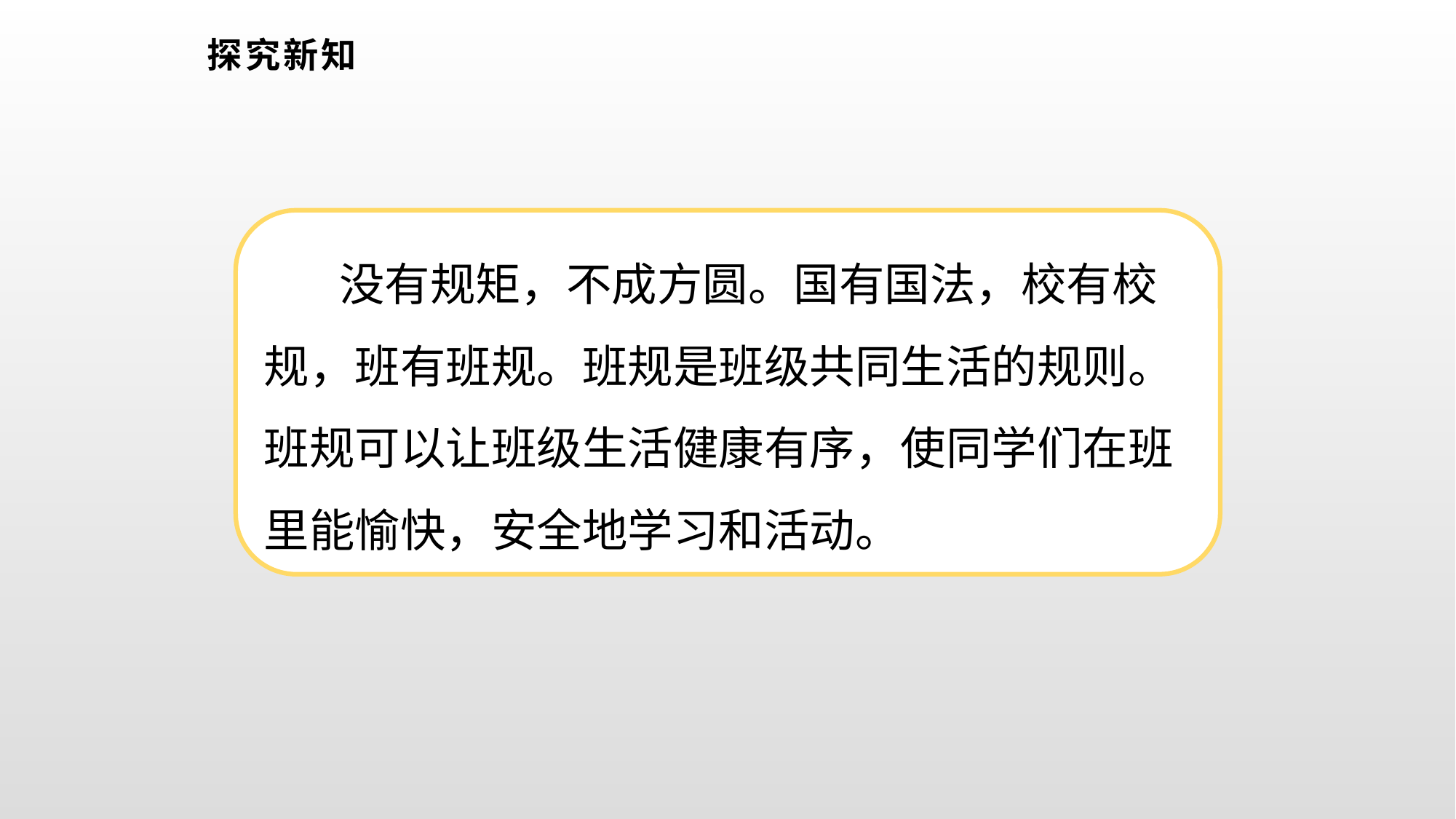

# 探究新知
没有规矩，不成方圆。国有国法，校有校规，班有班规。班规是班级共同生活的规则。班规可以让班级生活健康有序，使同学们在班里能愉快，安全地学习和活动。